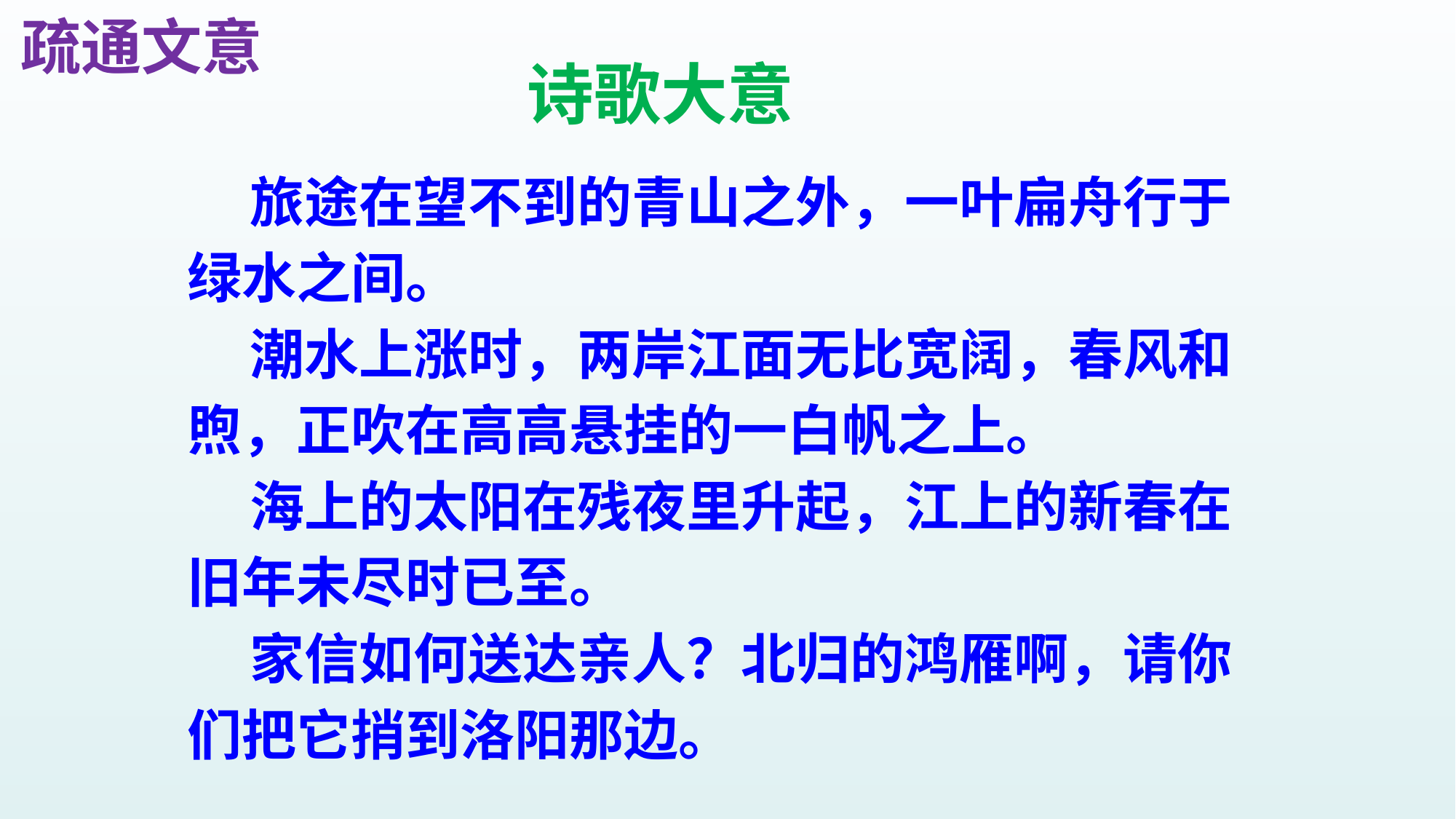

疏通文意
诗歌大意
    旅途在望不到的青山之外，一叶扁舟行于绿水之间。
    潮水上涨时，两岸江面无比宽阔，春风和煦，正吹在高高悬挂的一白帆之上。
    海上的太阳在残夜里升起，江上的新春在旧年未尽时已至。
    家信如何送达亲人？北归的鸿雁啊，请你们把它捎到洛阳那边。